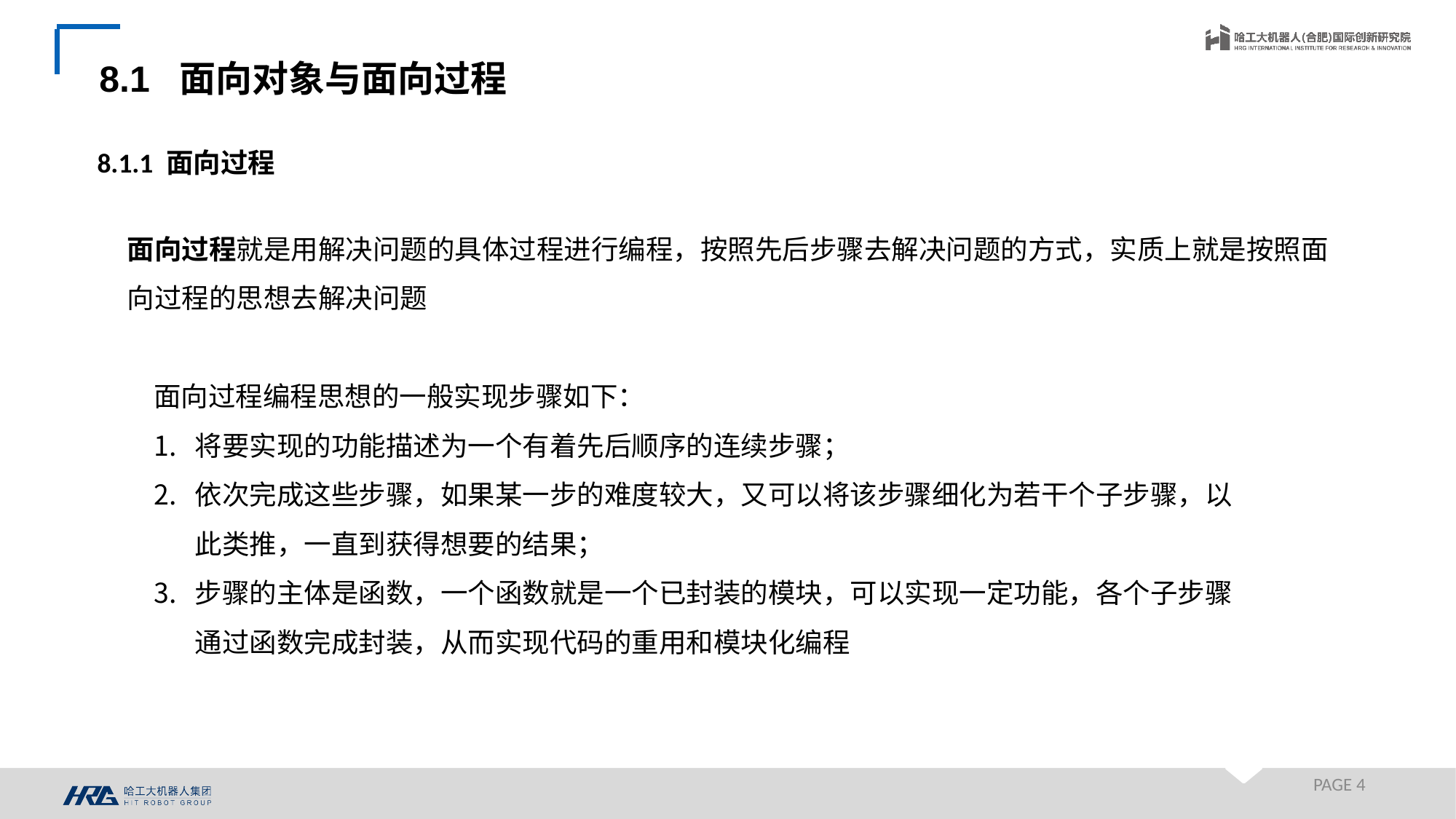

8.1  面向对象与面向过程
8.1.1 面向过程
面向过程就是用解决问题的具体过程进行编程，按照先后步骤去解决问题的方式，实质上就是按照面向过程的思想去解决问题
面向过程编程思想的一般实现步骤如下：
将要实现的功能描述为一个有着先后顺序的连续步骤；
依次完成这些步骤，如果某一步的难度较大，又可以将该步骤细化为若干个子步骤，以此类推，一直到获得想要的结果；
步骤的主体是函数，一个函数就是一个已封装的模块，可以实现一定功能，各个子步骤通过函数完成封装，从而实现代码的重用和模块化编程